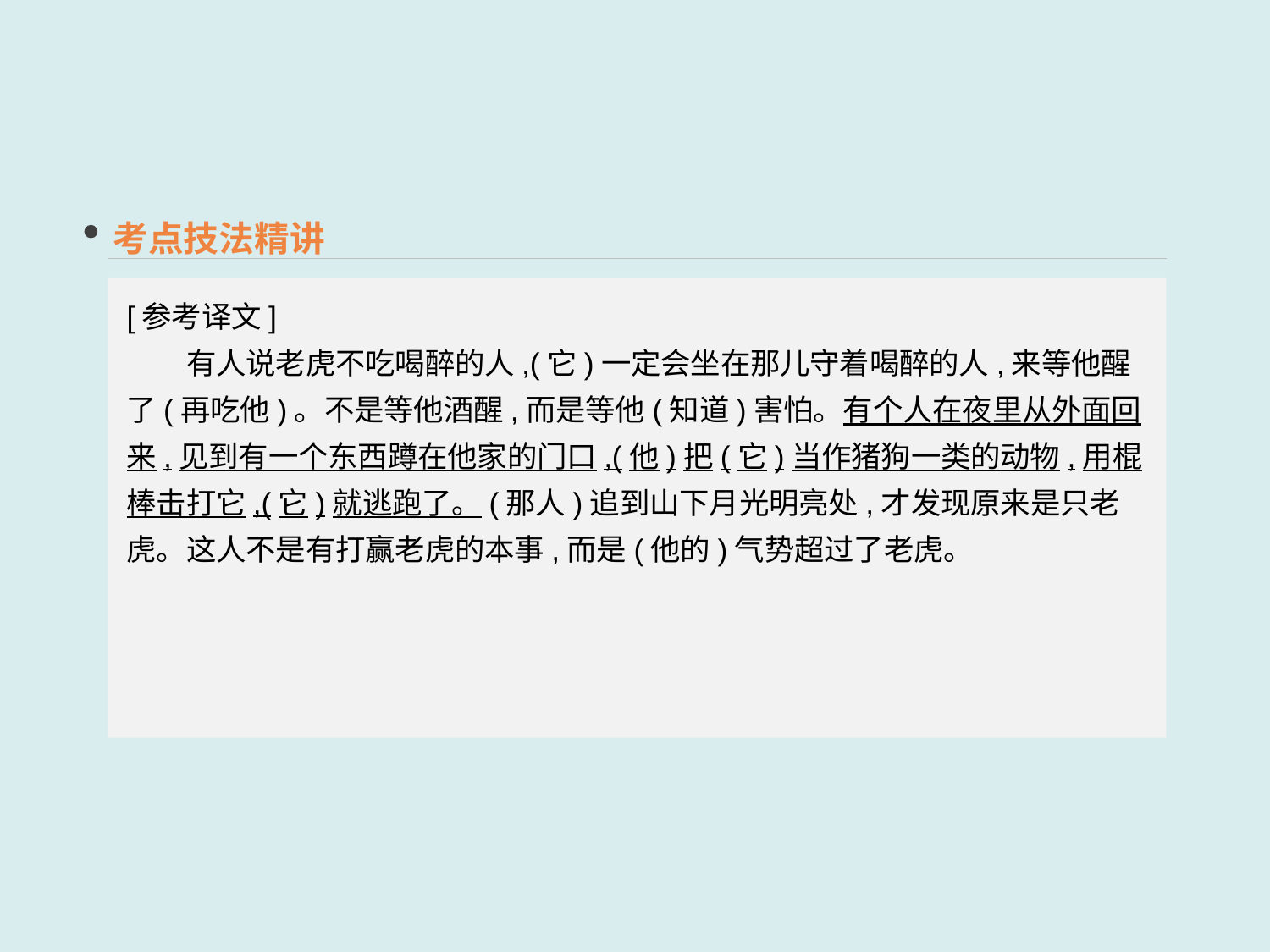

考点技法精讲

[参考译文]
　　有人说老虎不吃喝醉的人,(它)一定会坐在那儿守着喝醉的人,来等他醒了(再吃他)。不是等他酒醒,而是等他(知道)害怕。有个人在夜里从外面回来,见到有一个东西蹲在他家的门口,(他)把(它)当作猪狗一类的动物,用棍棒击打它,(它)就逃跑了。(那人)追到山下月光明亮处,才发现原来是只老虎。这人不是有打赢老虎的本事,而是(他的)气势超过了老虎。